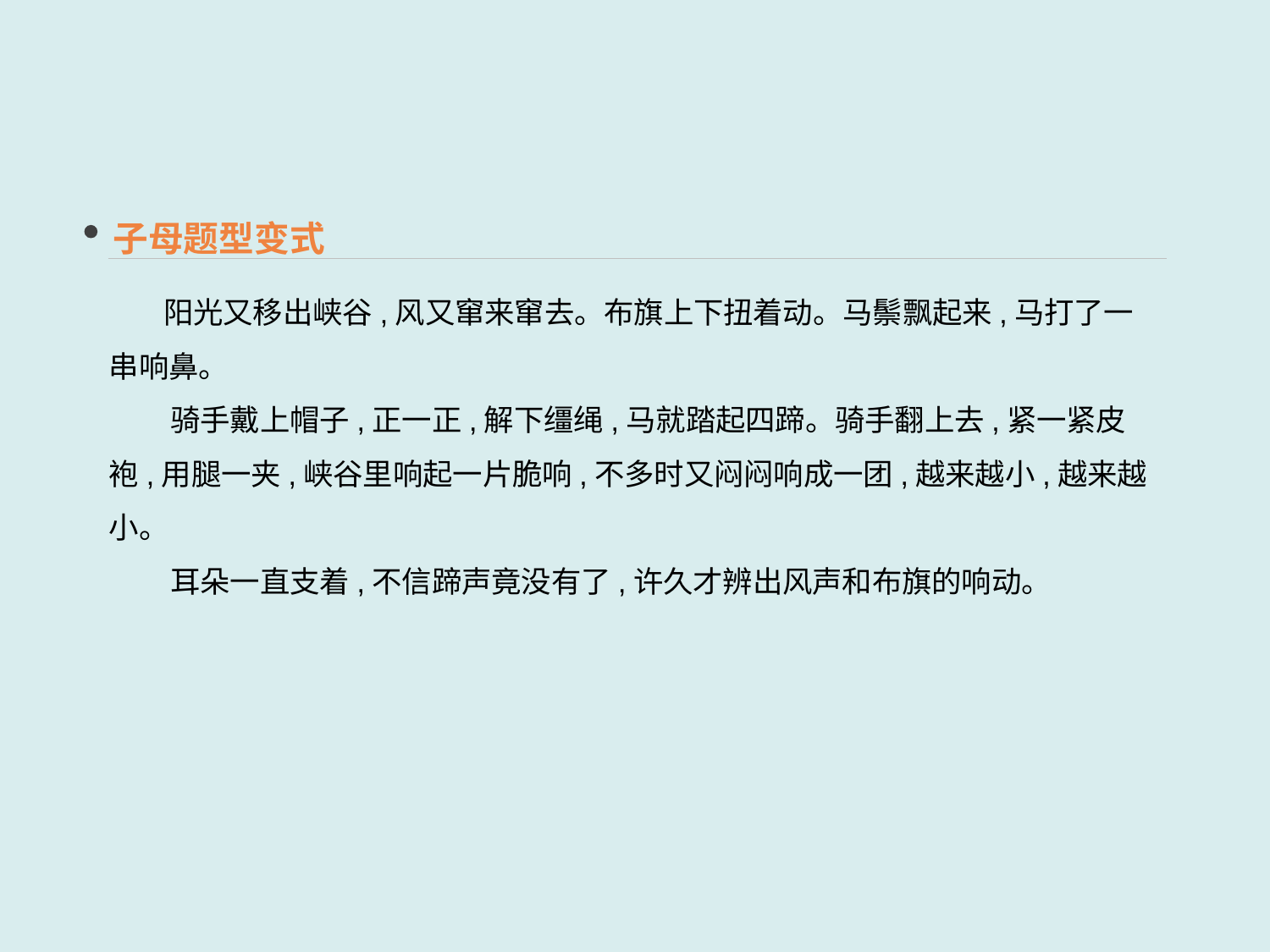

子母题型变式

       阳光又移出峡谷,风又窜来窜去。布旗上下扭着动。马鬃飘起来,马打了一串响鼻。
        骑手戴上帽子,正一正,解下缰绳,马就踏起四蹄。骑手翻上去,紧一紧皮袍,用腿一夹,峡谷里响起一片脆响,不多时又闷闷响成一团,越来越小,越来越小。
        耳朵一直支着,不信蹄声竟没有了,许久才辨出风声和布旗的响动。